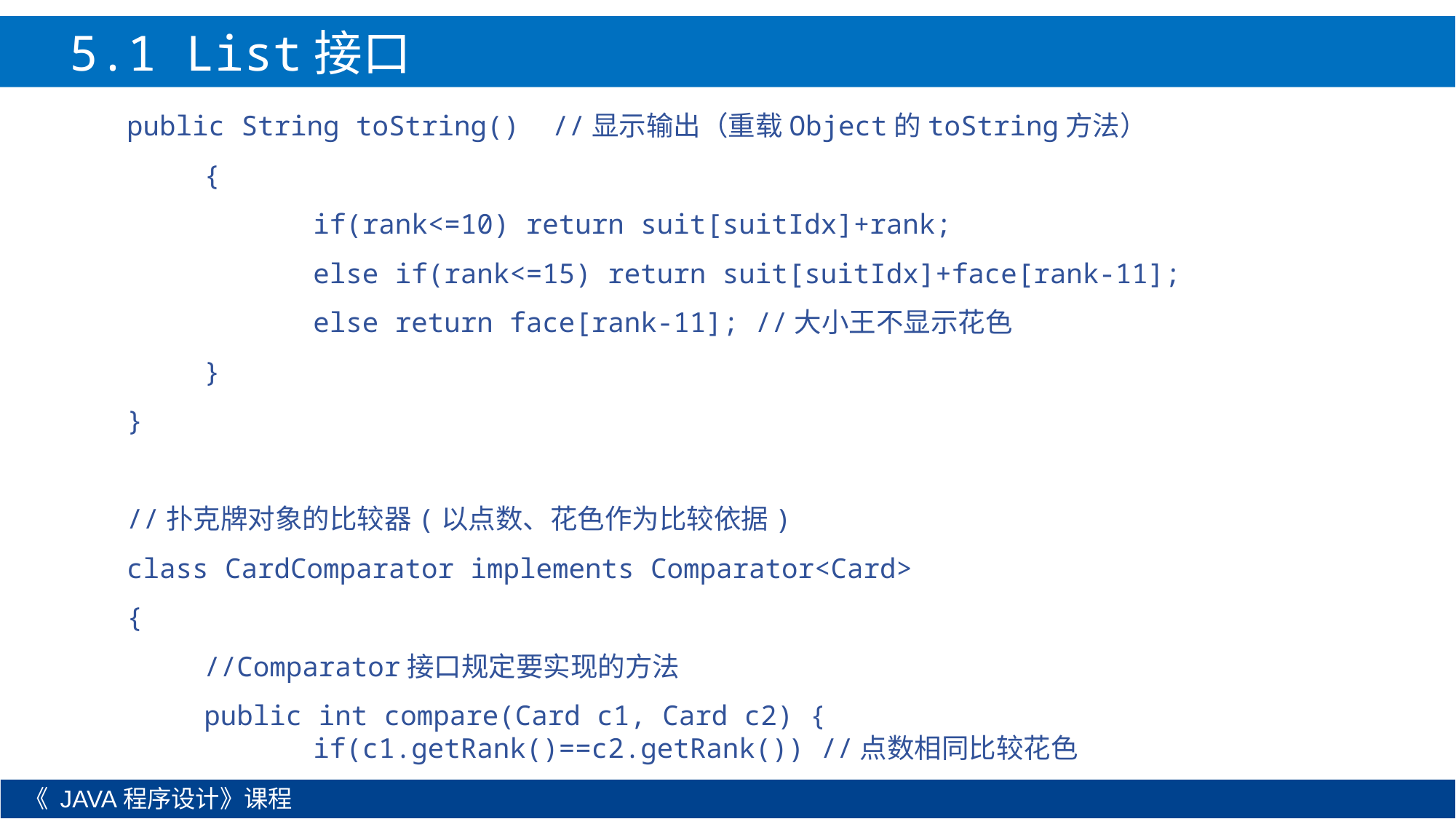

5.1 List接口
public String toString()  //显示输出（重载Object的toString方法）
	{
		if(rank<=10) return suit[suitIdx]+rank;
		else if(rank<=15) return suit[suitIdx]+face[rank-11];
		else return face[rank-11]; //大小王不显示花色
	}
}

//扑克牌对象的比较器(以点数、花色作为比较依据)
class CardComparator implements Comparator<Card>
{
	//Comparator接口规定要实现的方法
	public int compare(Card c1, Card c2) {
		if(c1.getRank()==c2.getRank()) //点数相同比较花色
《 JAVA程序设计》课程